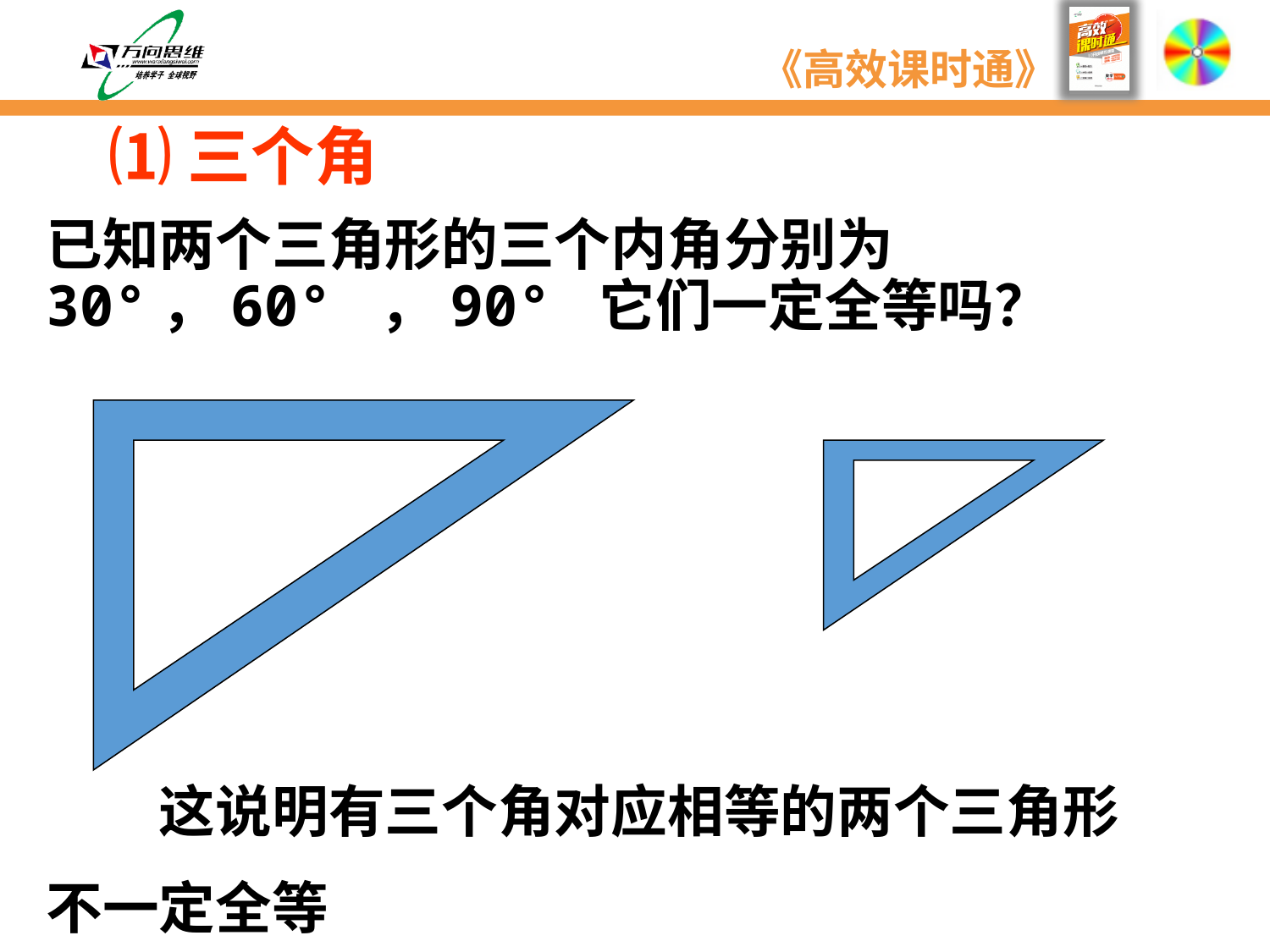

⑴三个角
已知两个三角形的三个内角分别为30°，60° ，90° 它们一定全等吗？

　　这说明有三个角对应相等的两个三角形
不一定全等